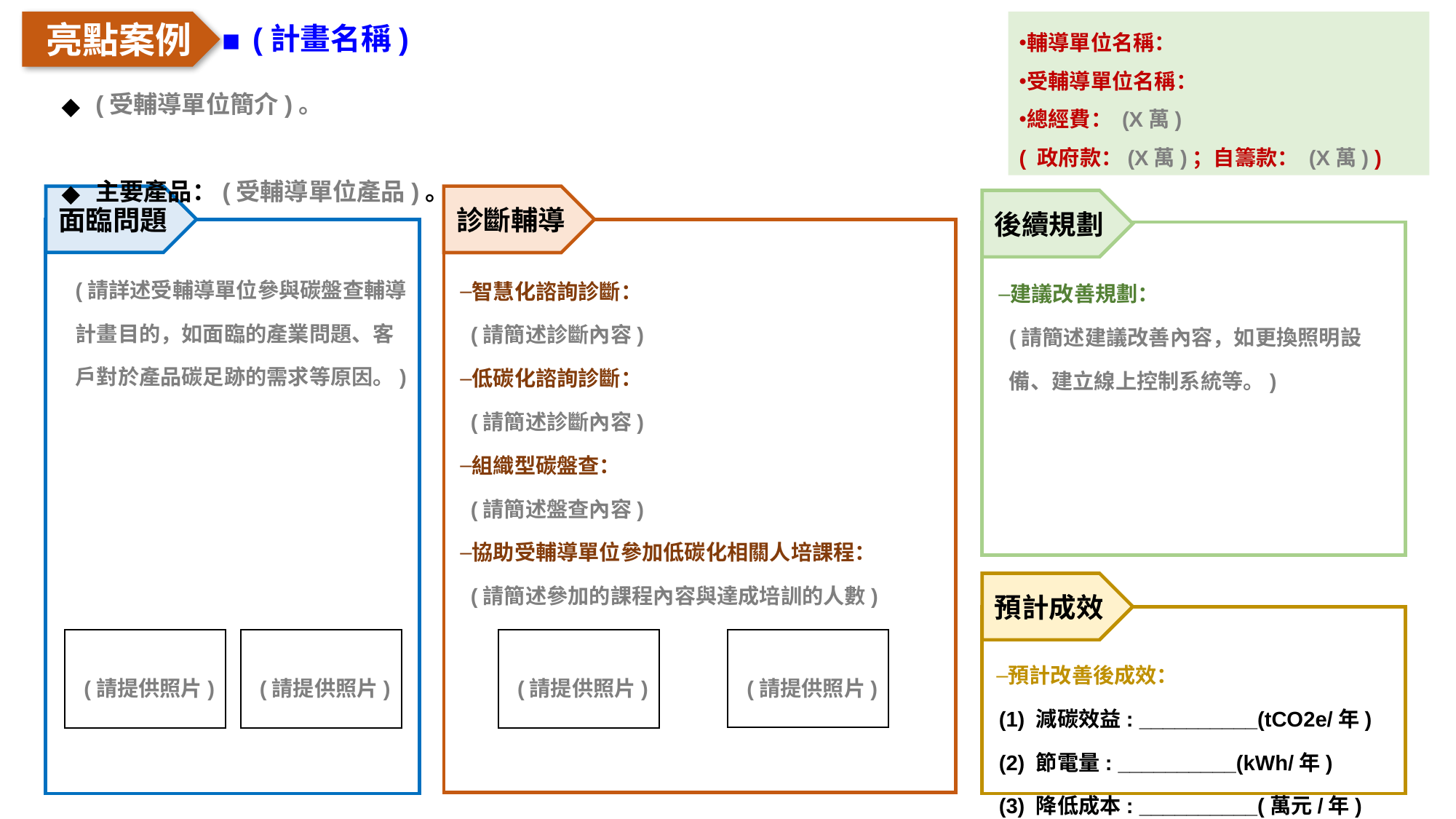

亮點案例
輔導單位名稱：
受輔導單位名稱：
總經費： (X萬)
( 政府款：(X萬)；自籌款： (X萬) )
(計畫名稱)
(受輔導單位簡介)。

主要產品：(受輔導單位產品)。
面臨問題
診斷輔導
後續規劃

(請詳述受輔導單位參與碳盤查輔導計畫目的，如面臨的產業問題、客戶對於產品碳足跡的需求等原因。)
智慧化諮詢診斷：
(請簡述診斷內容)
低碳化諮詢診斷：
(請簡述診斷內容)
組織型碳盤查：
(請簡述盤查內容)
協助受輔導單位參加低碳化相關人培課程：
(請簡述參加的課程內容與達成培訓的人數)
建議改善規劃：
(請簡述建議改善內容，如更換照明設備、建立線上控制系統等。)
預計成效
(請提供照片)
(請提供照片)
(請提供照片)
(請提供照片)

預計改善後成效：
(1) 減碳效益: __________(tCO2e/年)
(2) 節電量: __________(kWh/年)
(3) 降低成本: __________(萬元/年)